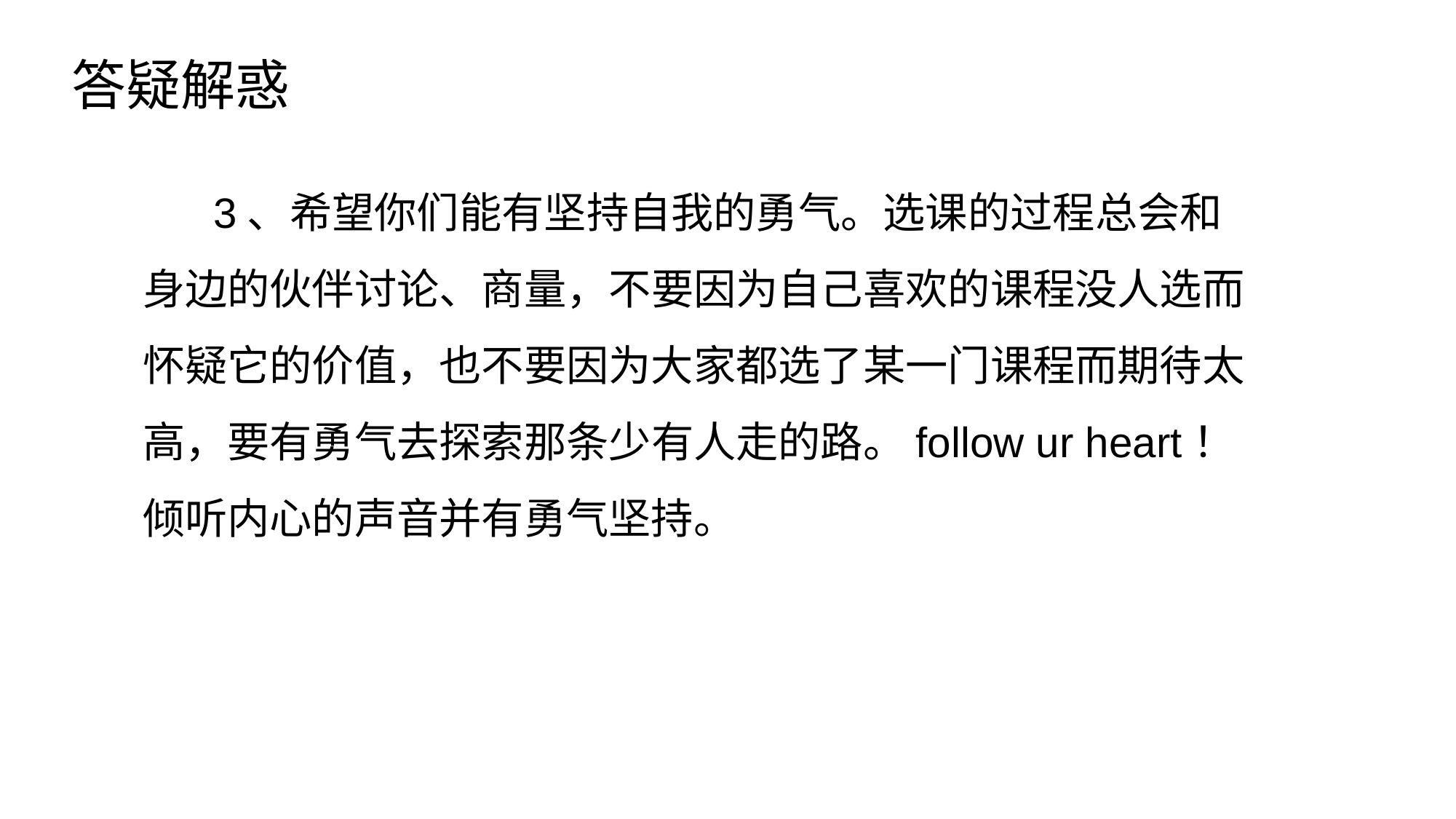

答疑解惑
      3、希望你们能有坚持自我的勇气。选课的过程总会和身边的伙伴讨论、商量，不要因为自己喜欢的课程没人选而怀疑它的价值，也不要因为大家都选了某一门课程而期待太高，要有勇气去探索那条少有人走的路。follow ur heart！倾听内心的声音并有勇气坚持。